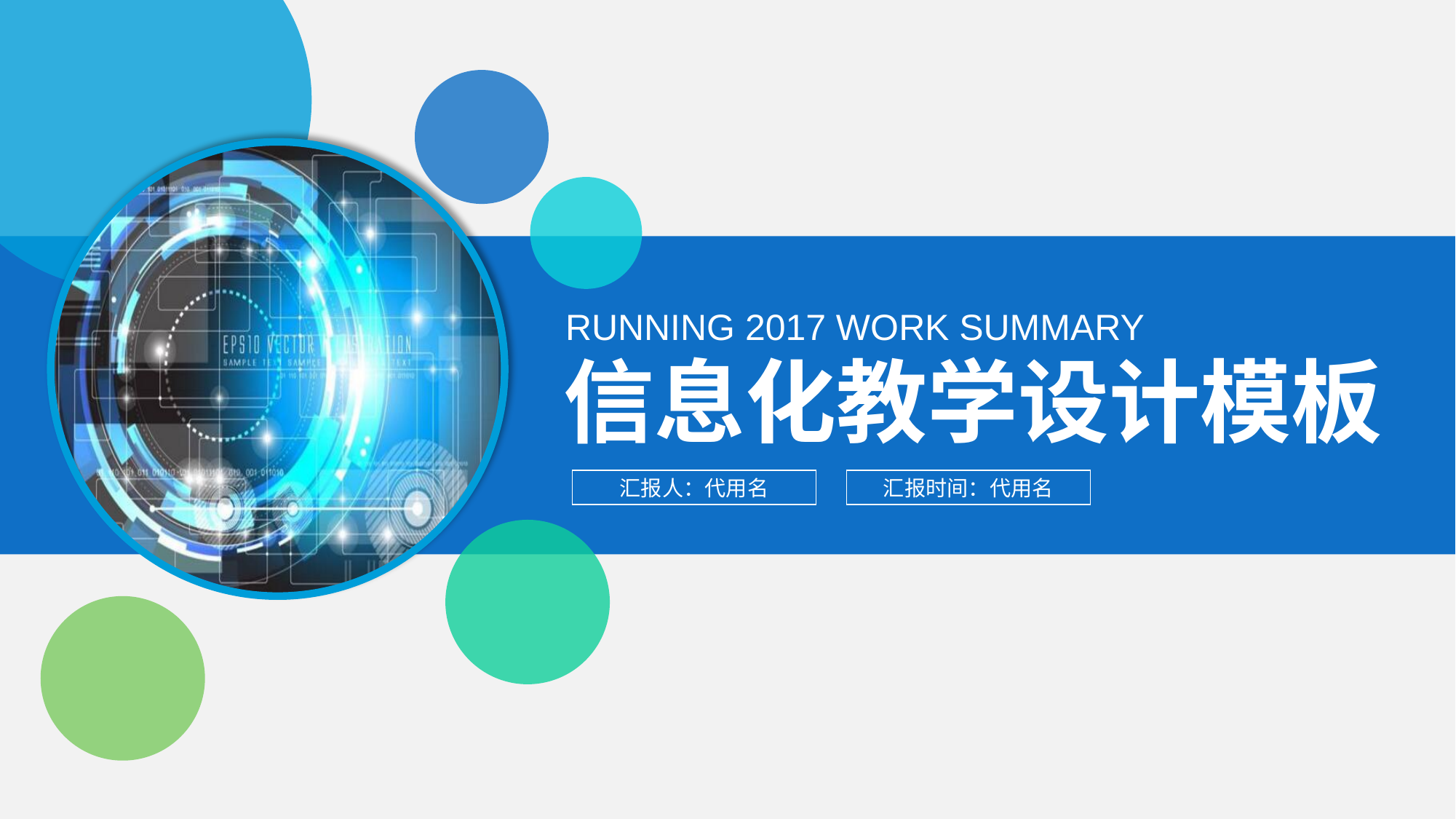

RUNNING 2017 WORK SUMMARY
信息化教学设计模板
汇报人：代用名
汇报时间：代用名